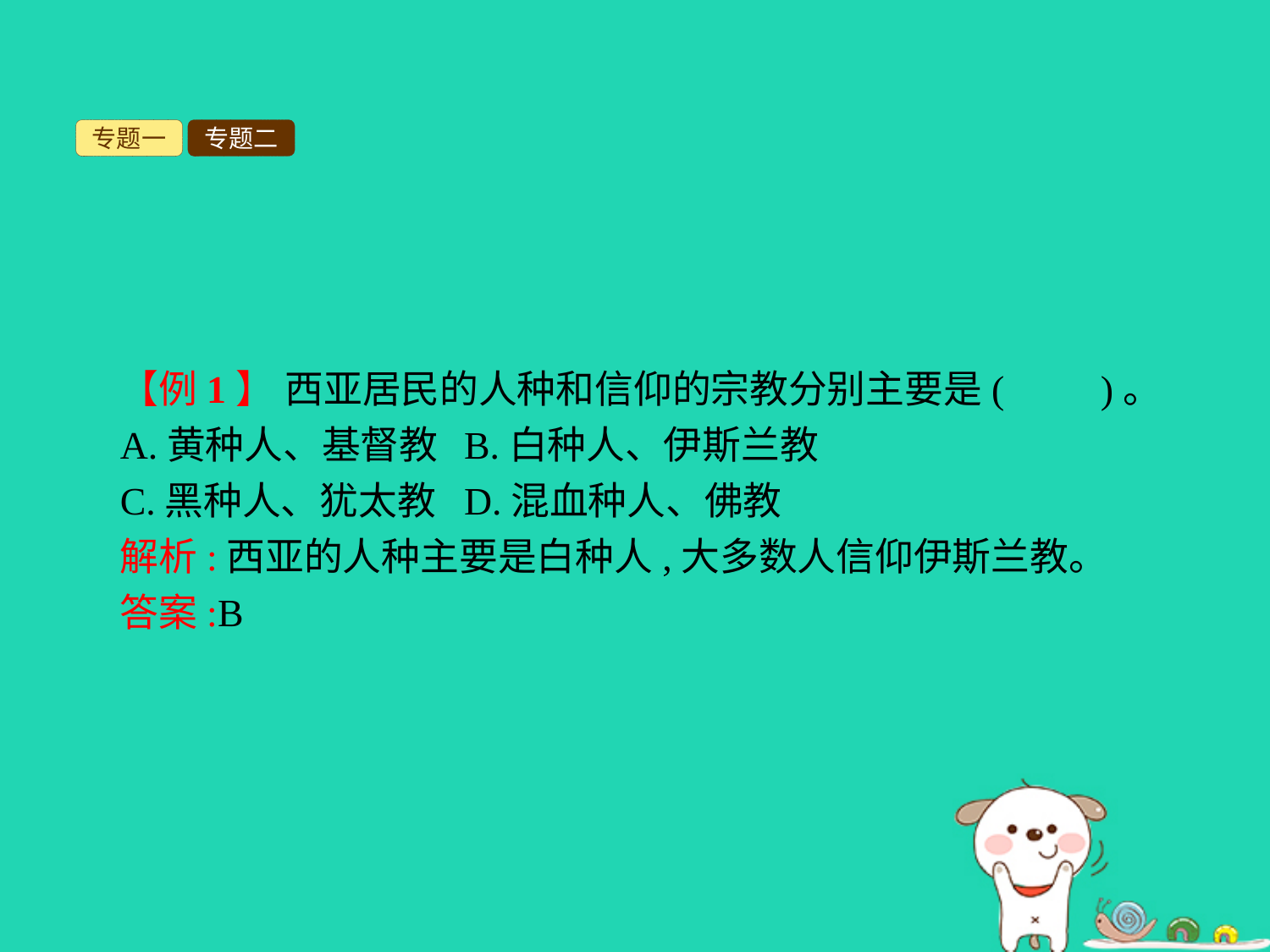

专题一
专题二
【例1】 西亚居民的人种和信仰的宗教分别主要是(　　)。
A.黄种人、基督教	B.白种人、伊斯兰教
C.黑种人、犹太教	D.混血种人、佛教
解析:西亚的人种主要是白种人,大多数人信仰伊斯兰教。
答案:B